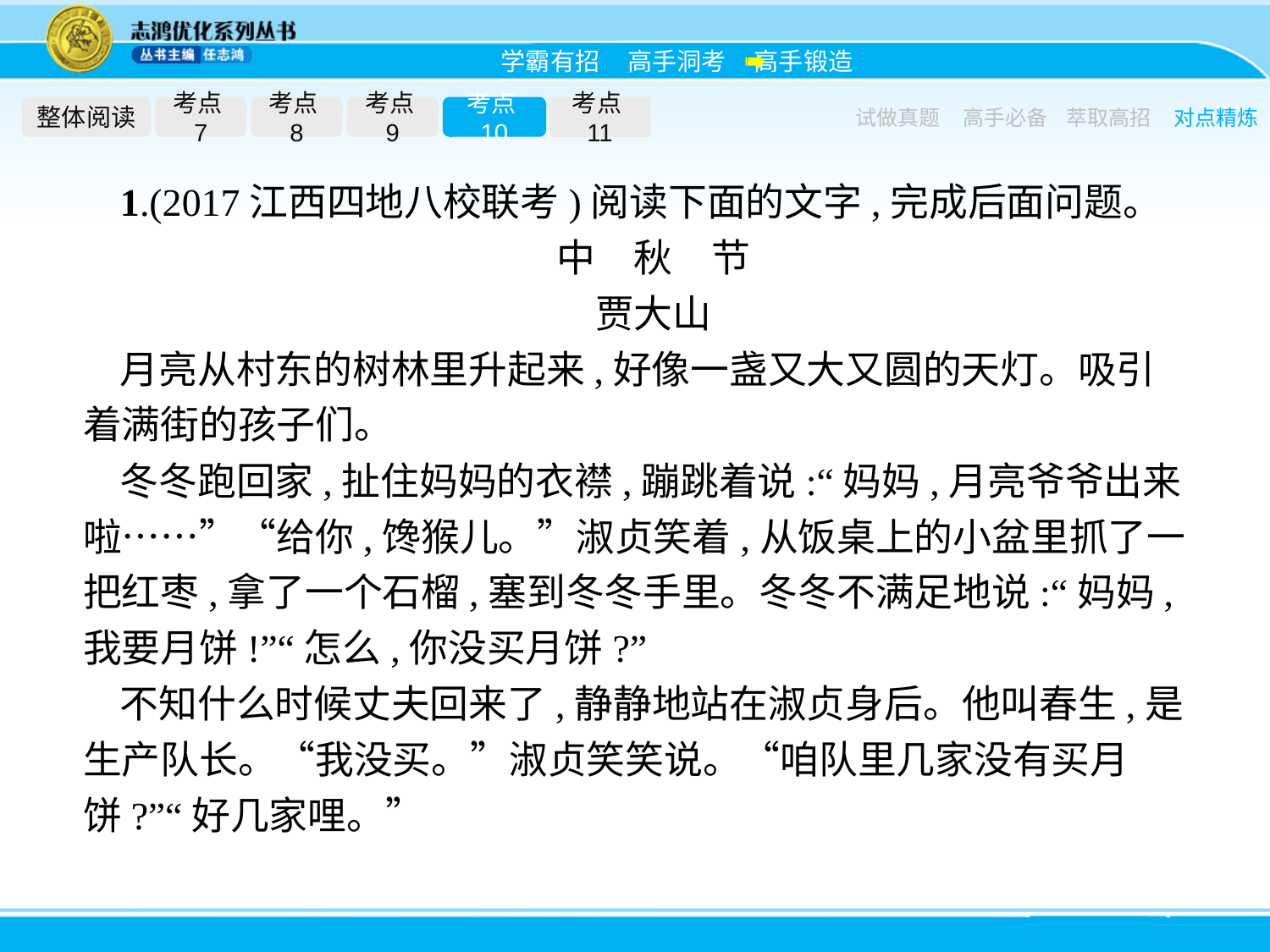

整体阅读
考点7
考点8
考点9
考点10
考点11
试做真题
高手必备
萃取高招
对点精炼
1.(2017江西四地八校联考)阅读下面的文字,完成后面问题。
中　秋　节
贾大山
月亮从村东的树林里升起来,好像一盏又大又圆的天灯。吸引着满街的孩子们。
冬冬跑回家,扯住妈妈的衣襟,蹦跳着说:“妈妈,月亮爷爷出来啦……”“给你,馋猴儿。”淑贞笑着,从饭桌上的小盆里抓了一把红枣,拿了一个石榴,塞到冬冬手里。冬冬不满足地说:“妈妈,我要月饼!”“怎么,你没买月饼?”
不知什么时候丈夫回来了,静静地站在淑贞身后。他叫春生,是生产队长。“我没买。”淑贞笑笑说。“咱队里几家没有买月饼?”“好几家哩。”